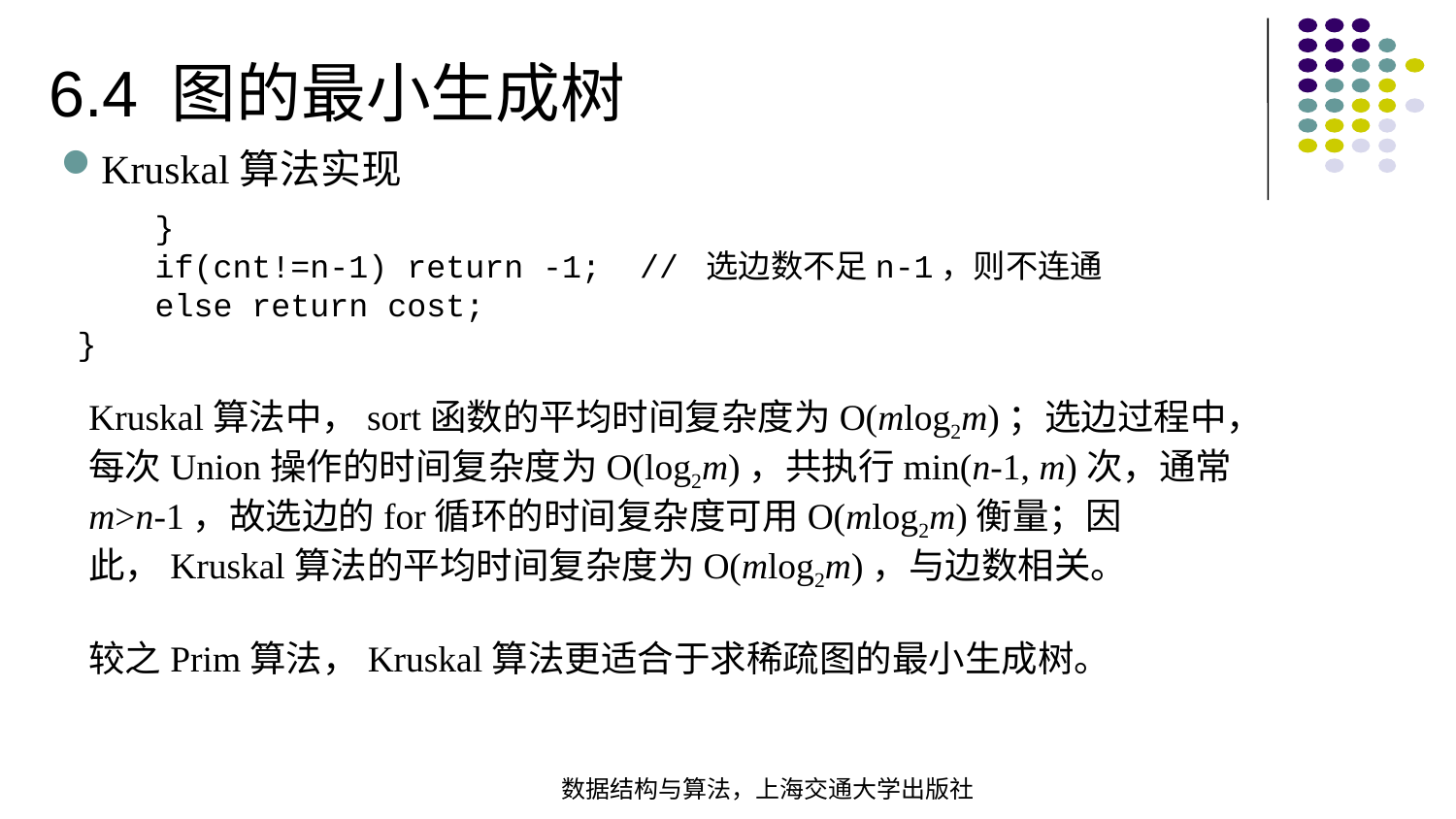

6.4 图的最小生成树
Kruskal算法实现
    }    if(cnt!=n-1) return -1;  // 选边数不足n-1，则不连通     else return cost;
}
Kruskal算法中，sort函数的平均时间复杂度为O(mlog2m)；选边过程中，每次Union操作的时间复杂度为O(log2m)，共执行min(n-1, m)次，通常m>n-1，故选边的for循环的时间复杂度可用O(mlog2m)衡量；因此，Kruskal算法的平均时间复杂度为O(mlog2m)，与边数相关。

较之Prim算法，Kruskal算法更适合于求稀疏图的最小生成树。